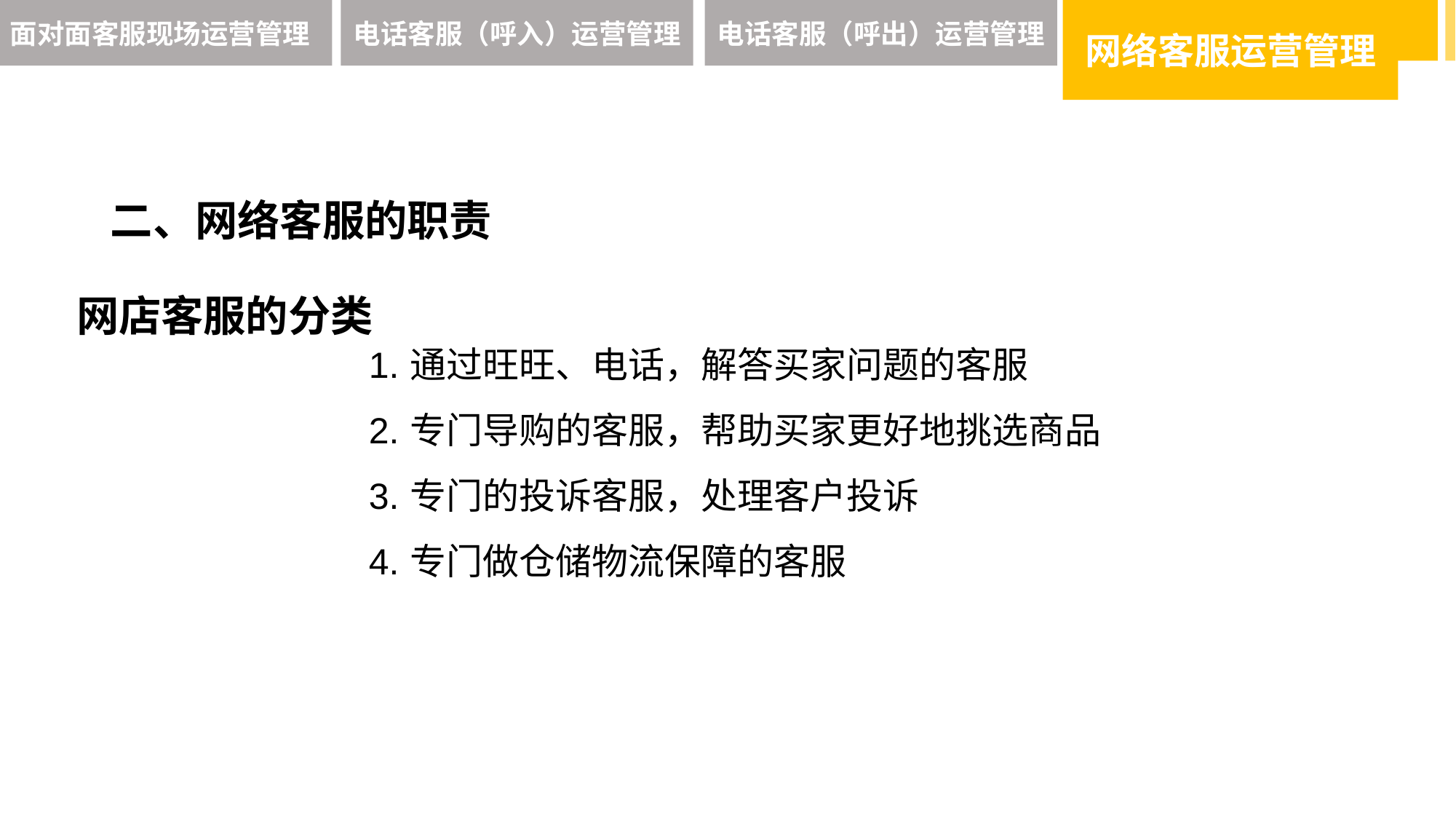

面对面客服现场运营管理
电话客服（呼入）运营管理
电话客服（呼出）运营管理
网络客服运营管理

二、网络客服的职责
网店客服的分类
通过旺旺、电话，解答买家问题的客服
专门导购的客服，帮助买家更好地挑选商品
专门的投诉客服，处理客户投诉
专门做仓储物流保障的客服